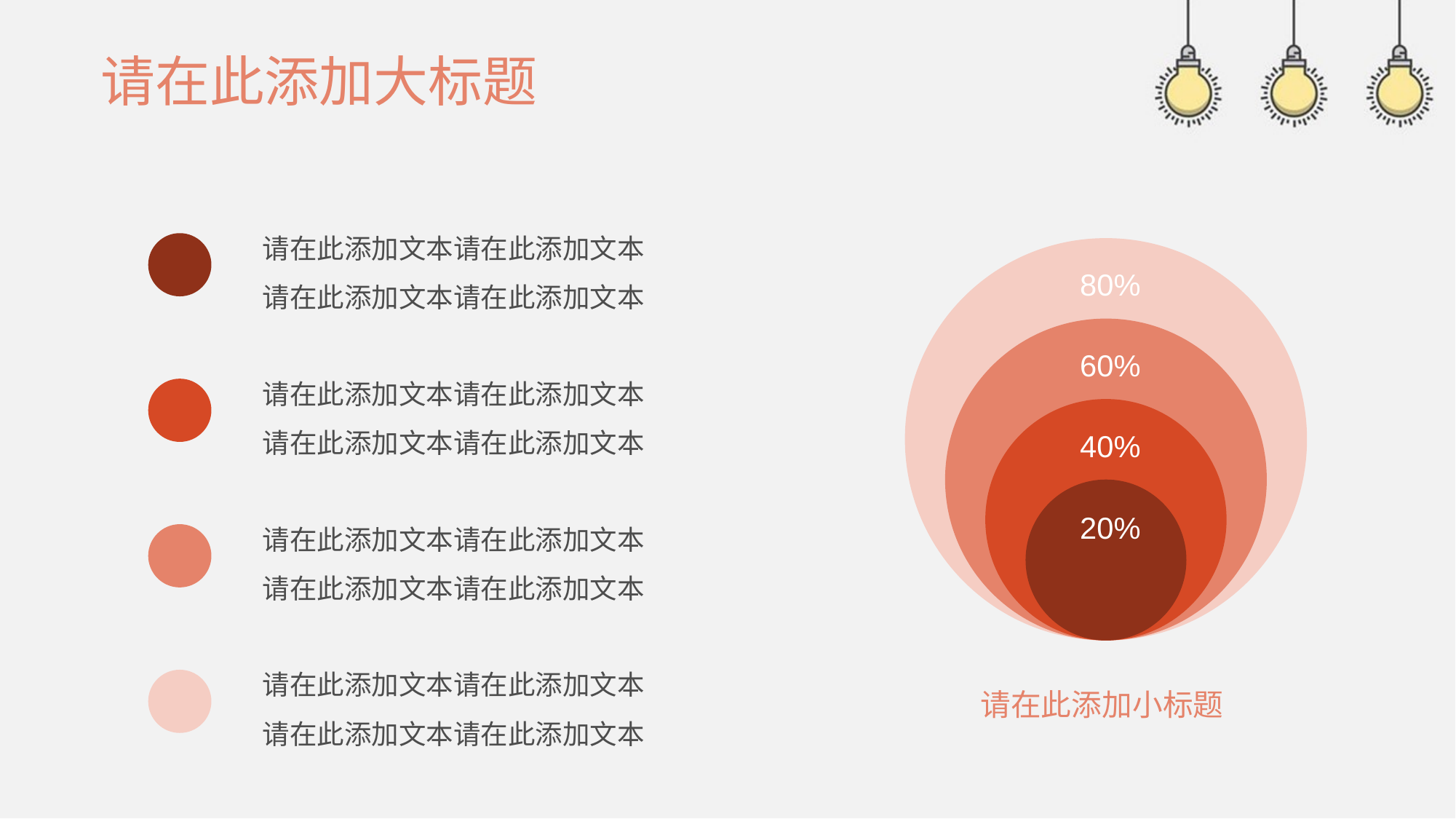

# 请在此添加大标题
请在此添加文本请在此添加文本请在此添加文本请在此添加文本

80%

60%
请在此添加文本请在此添加文本请在此添加文本请在此添加文本

40%

请在此添加文本请在此添加文本请在此添加文本请在此添加文本
20%

请在此添加文本请在此添加文本请在此添加文本请在此添加文本
请在此添加小标题